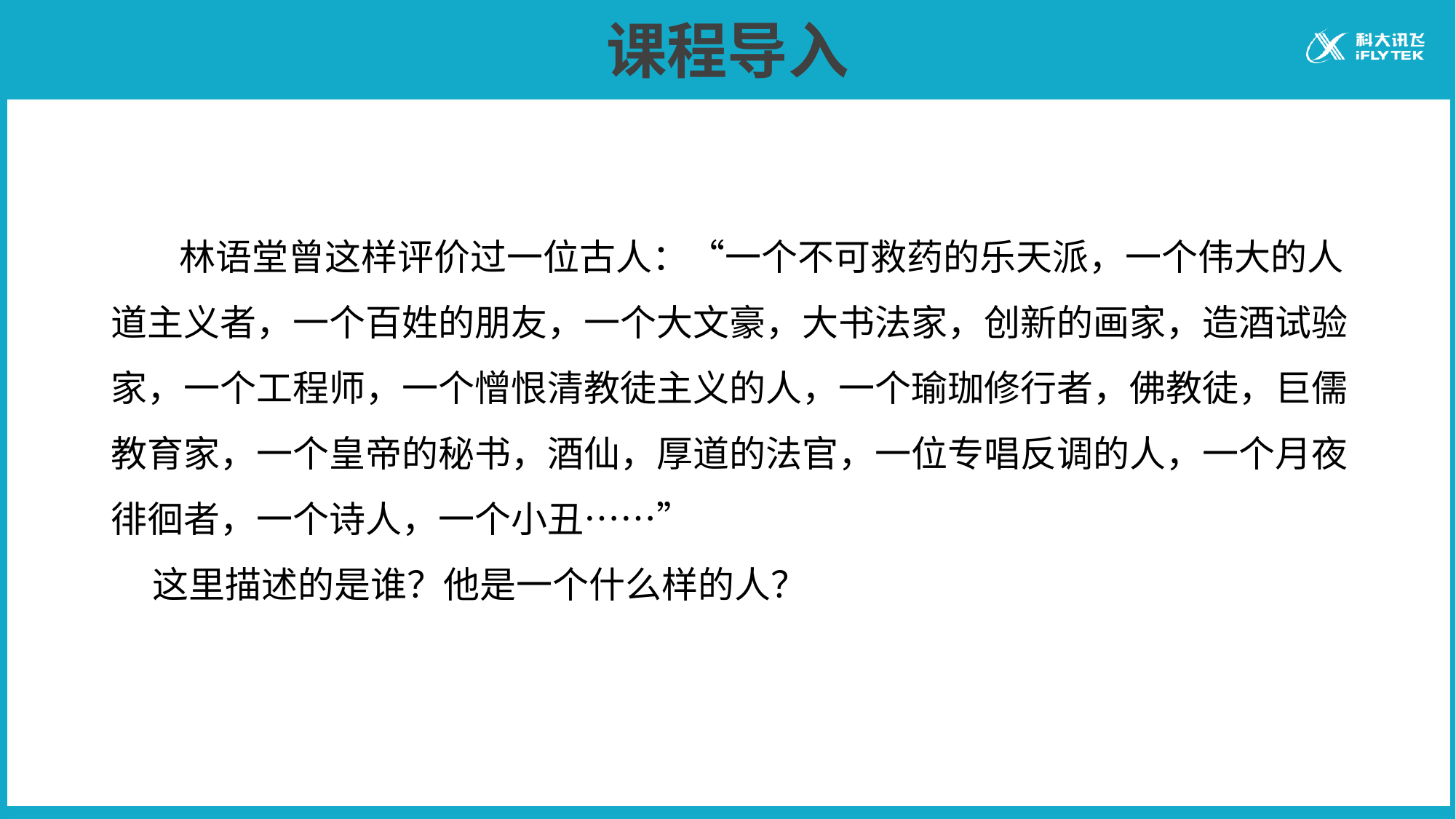

# 课程导入
        林语堂曾这样评价过一位古人：“一个不可救药的乐天派，一个伟大的人道主义者，一个百姓的朋友，一个大文豪，大书法家，创新的画家，造酒试验家，一个工程师，一个憎恨清教徒主义的人，一个瑜珈修行者，佛教徒，巨儒教育家，一个皇帝的秘书，酒仙，厚道的法官，一位专唱反调的人，一个月夜徘徊者，一个诗人，一个小丑……”
    这里描述的是谁？他是一个什么样的人？